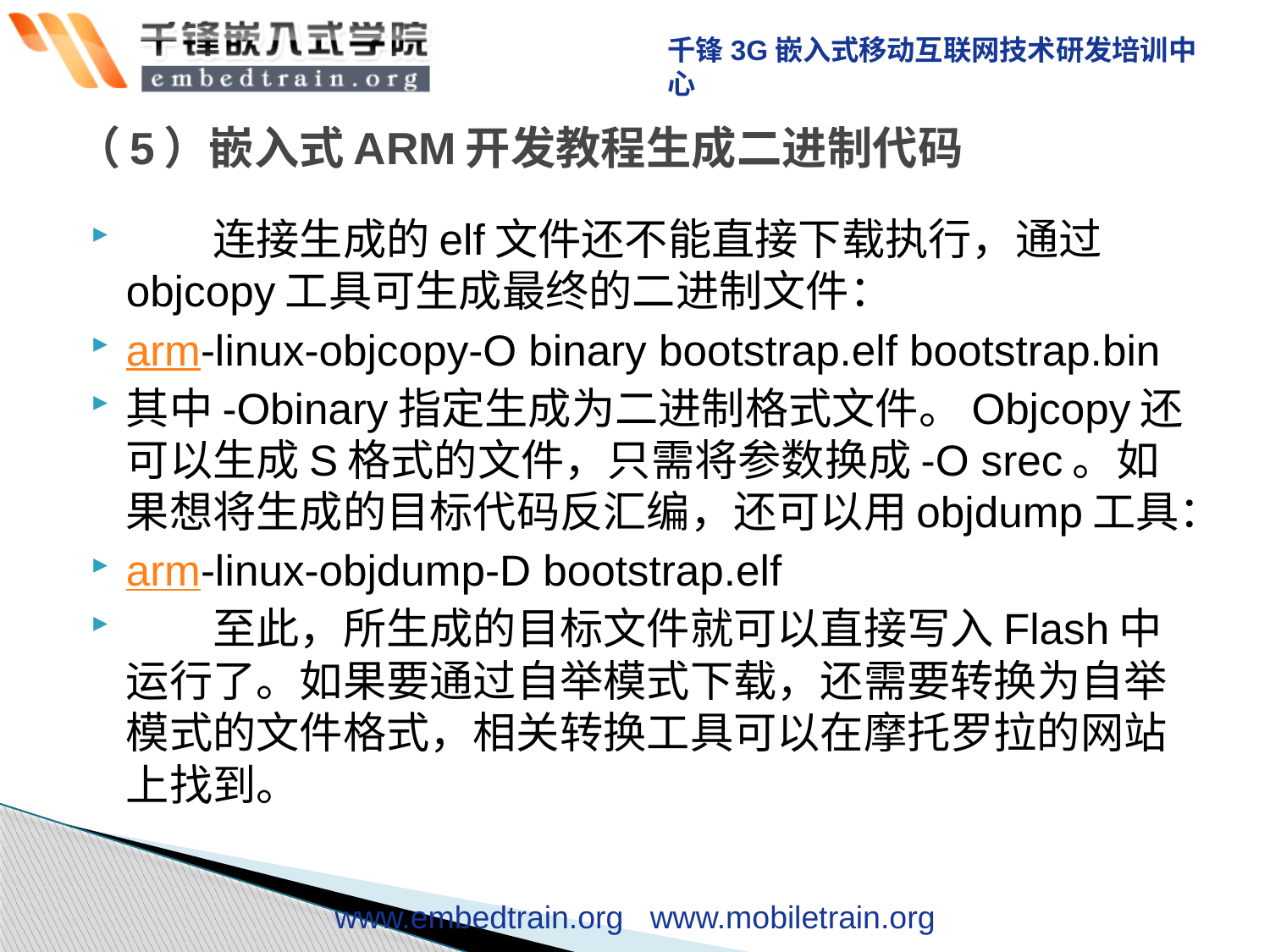

# （5）嵌入式ARM开发教程生成二进制代码
　　连接生成的elf文件还不能直接下载执行，通过objcopy工具可生成最终的二进制文件：
arm-linux-objcopy-O binary bootstrap.elf bootstrap.bin
其中-Obinary指定生成为二进制格式文件。Objcopy还可以生成S格式的文件，只需将参数换成-O srec。如果想将生成的目标代码反汇编，还可以用objdump工具：
arm-linux-objdump-D bootstrap.elf
　　至此，所生成的目标文件就可以直接写入Flash中运行了。如果要通过自举模式下载，还需要转换为自举模式的文件格式，相关转换工具可以在摩托罗拉的网站上找到。